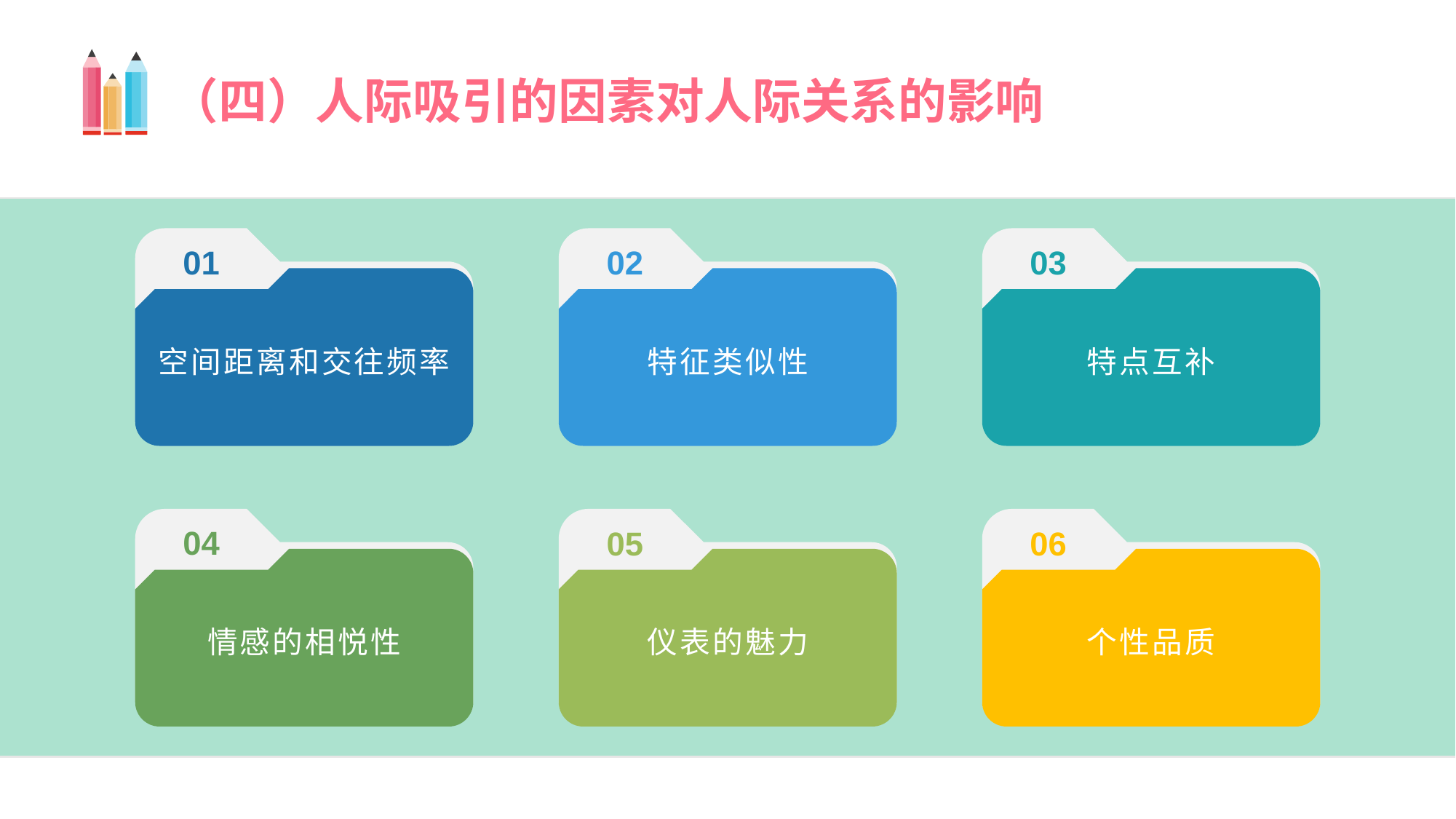

（四）人际吸引的因素对人际关系的影响

01

02

03

空间距离和交往频率
特征类似性
特点互补

04

05
06

情感的相悦性
仪表的魅力
个性品质